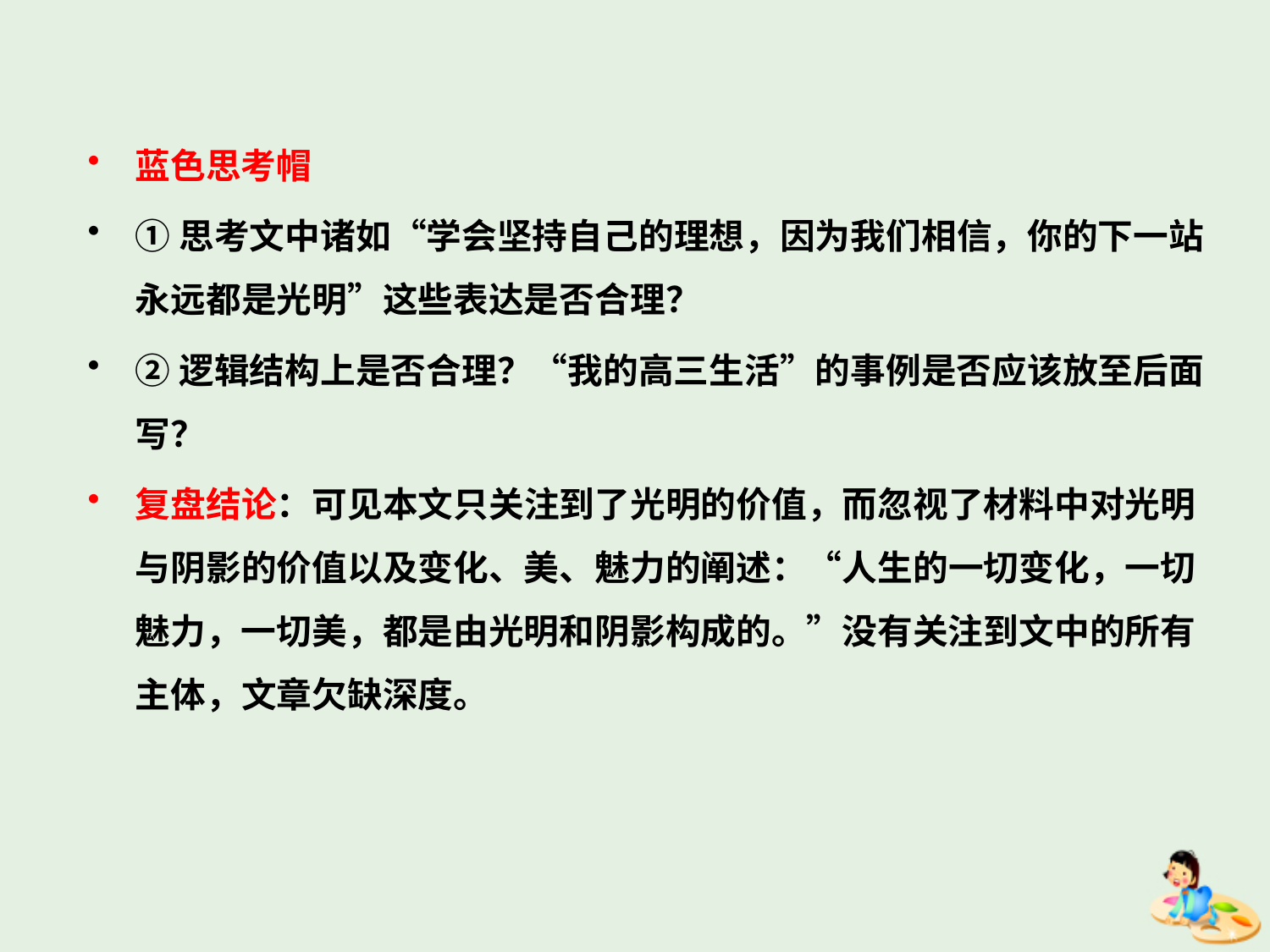

蓝色思考帽
①思考文中诸如“学会坚持自己的理想，因为我们相信，你的下一站永远都是光明”这些表达是否合理？
②逻辑结构上是否合理？“我的高三生活”的事例是否应该放至后面写？
复盘结论：可见本文只关注到了光明的价值，而忽视了材料中对光明与阴影的价值以及变化、美、魅力的阐述：“人生的一切变化，一切魅力，一切美，都是由光明和阴影构成的。”没有关注到文中的所有主体，文章欠缺深度。